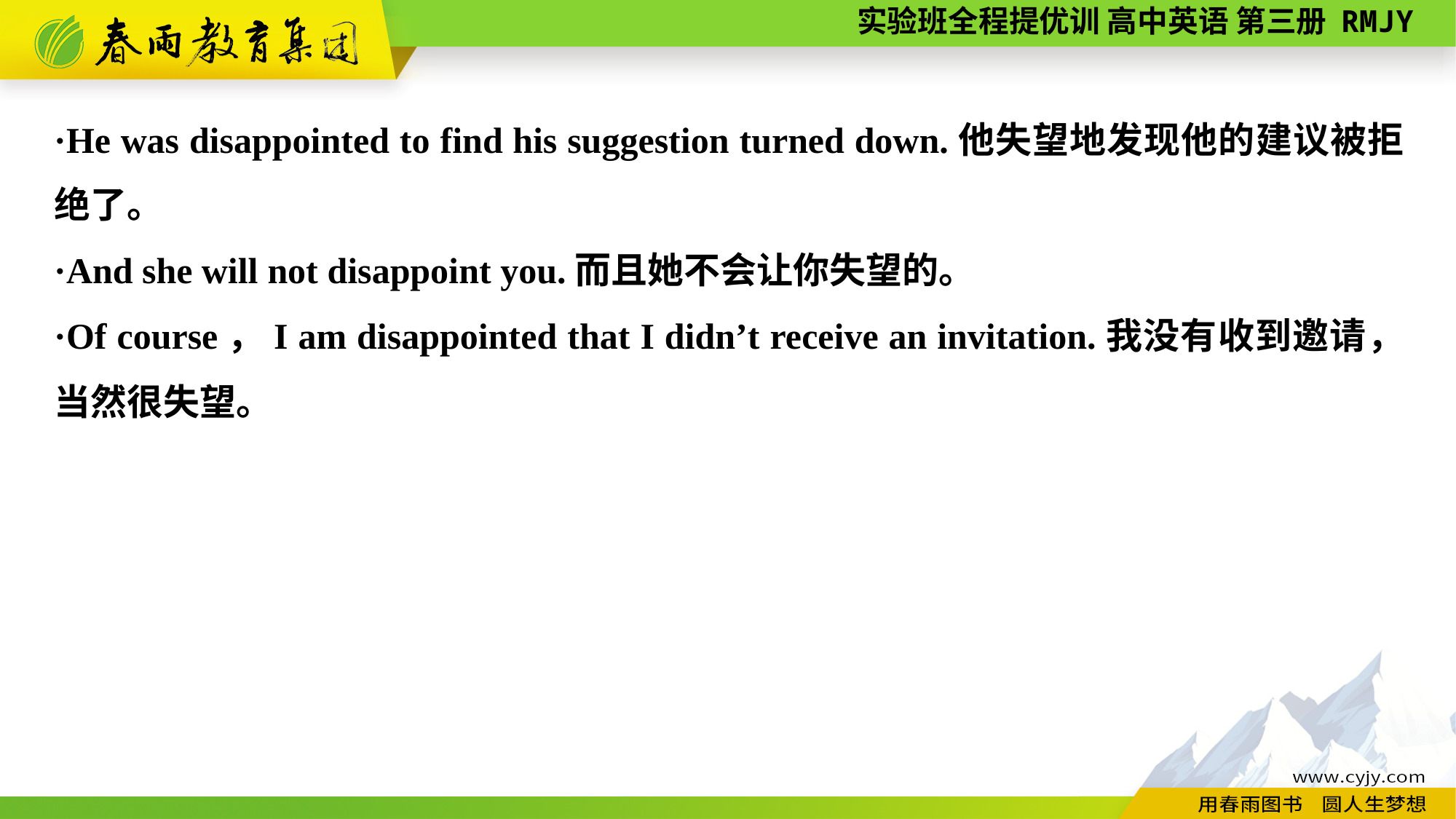

·He was disappointed to find his suggestion turned down.他失望地发现他的建议被拒绝了。
·And she will not disappoint you.而且她不会让你失望的。
·Of course，I am disappointed that I didn’t receive an invitation.我没有收到邀请，当然很失望。